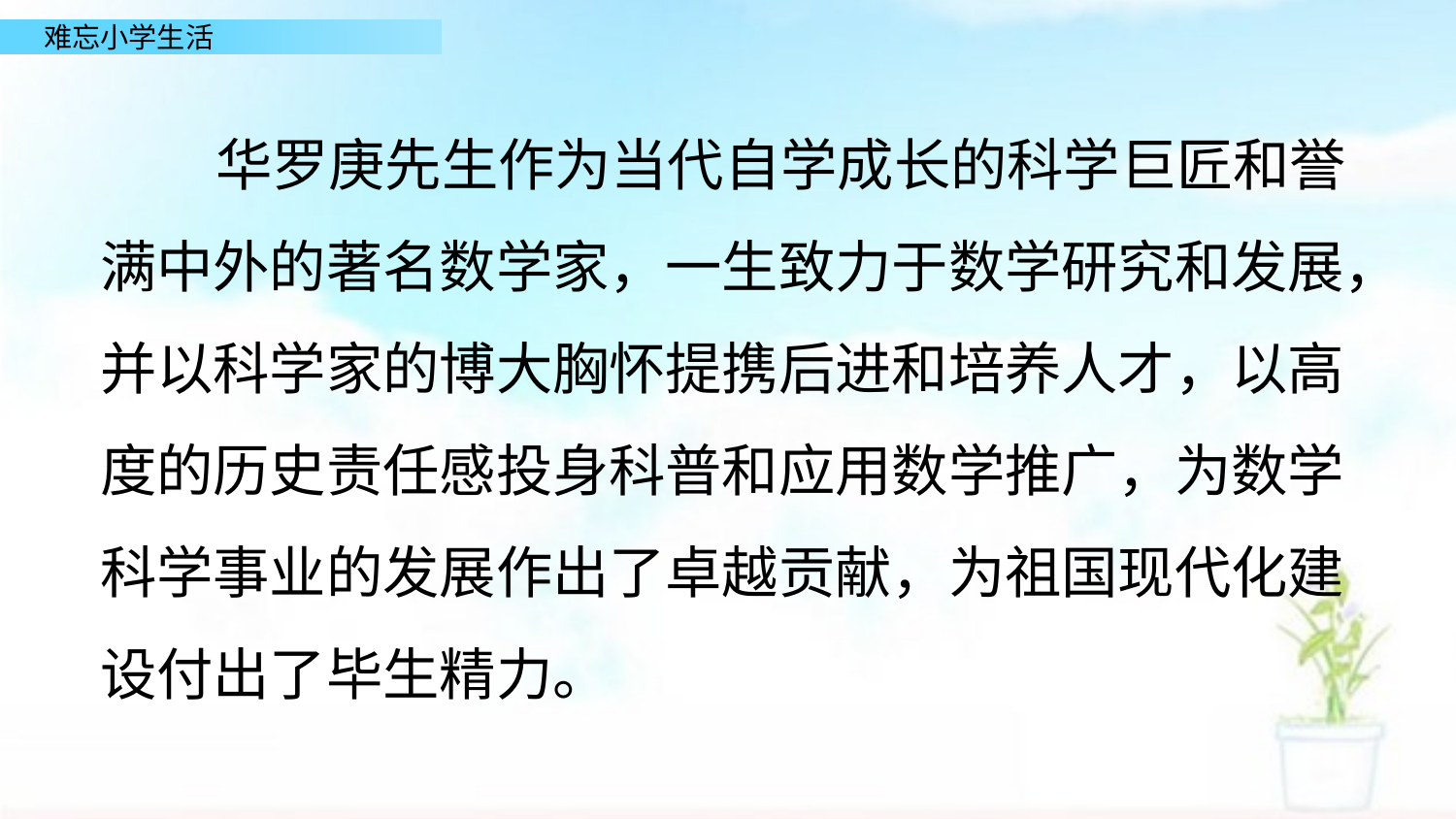

华罗庚先生作为当代自学成长的科学巨匠和誉满中外的著名数学家，一生致力于数学研究和发展，并以科学家的博大胸怀提携后进和培养人才，以高度的历史责任感投身科普和应用数学推广，为数学科学事业的发展作出了卓越贡献，为祖国现代化建设付出了毕生精力。